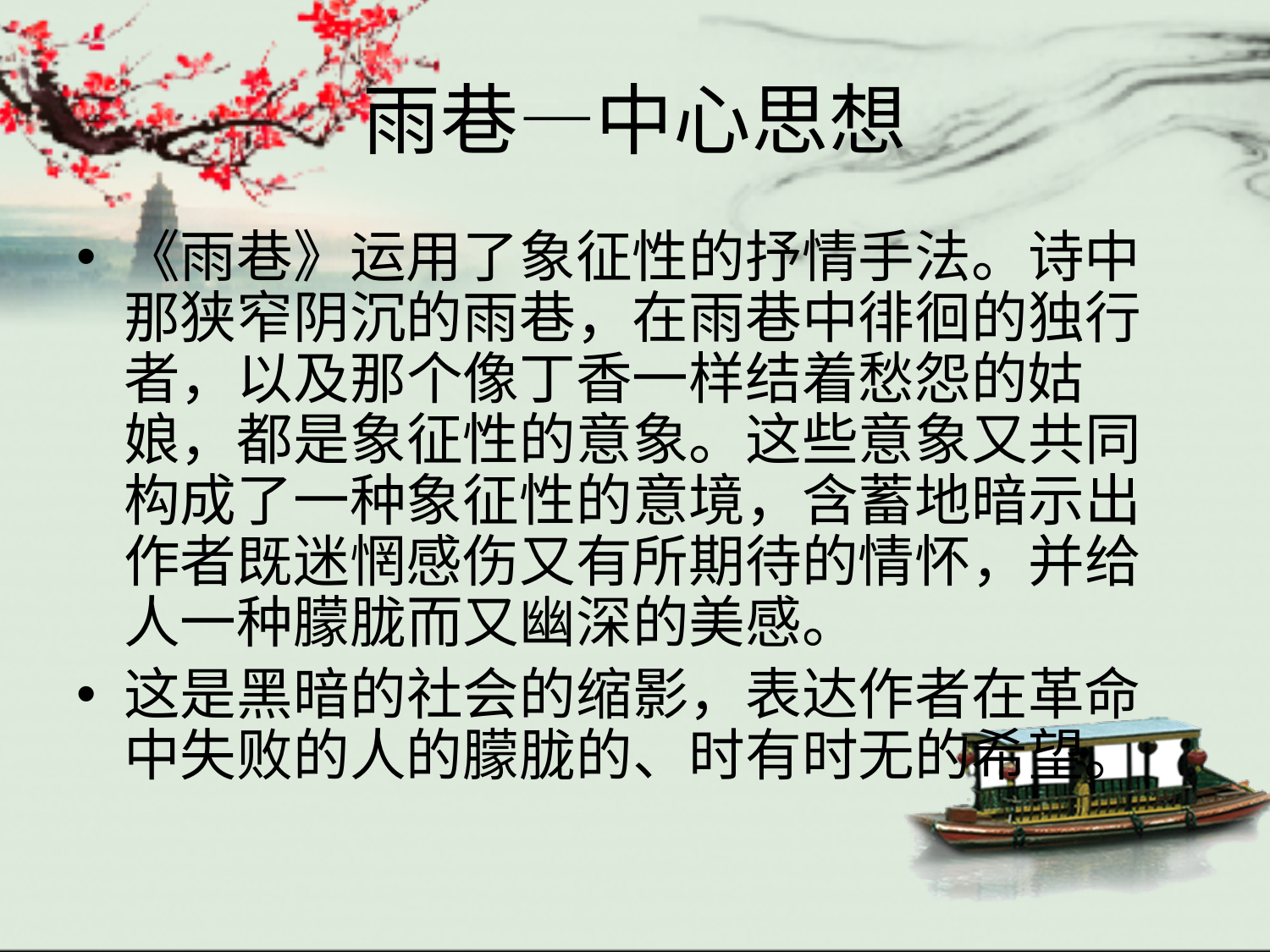

雨巷—中心思想
《雨巷》运用了象征性的抒情手法。诗中那狭窄阴沉的雨巷，在雨巷中徘徊的独行者，以及那个像丁香一样结着愁怨的姑娘，都是象征性的意象。这些意象又共同构成了一种象征性的意境，含蓄地暗示出作者既迷惘感伤又有所期待的情怀，并给人一种朦胧而又幽深的美感。
这是黑暗的社会的缩影，表达作者在革命中失败的人的朦胧的、时有时无的希望。